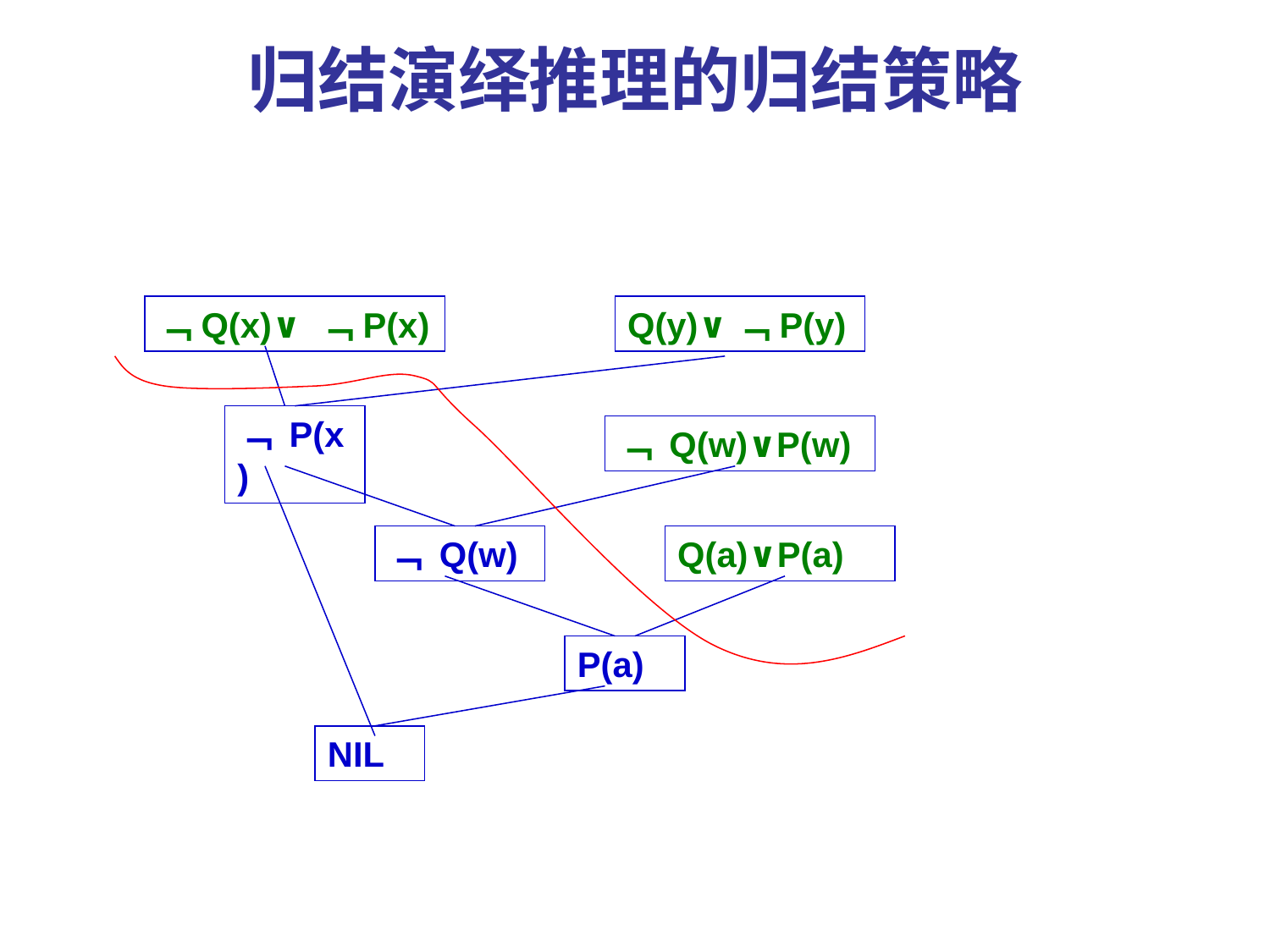

# 归结演绎推理的归结策略
﹁Q(x)∨ ﹁P(x)
Q(y)∨﹁P(y)

﹁ P(x)
﹁ Q(w)∨P(w)

﹁ Q(w)
Q(a)∨P(a)

P(a)

NIL